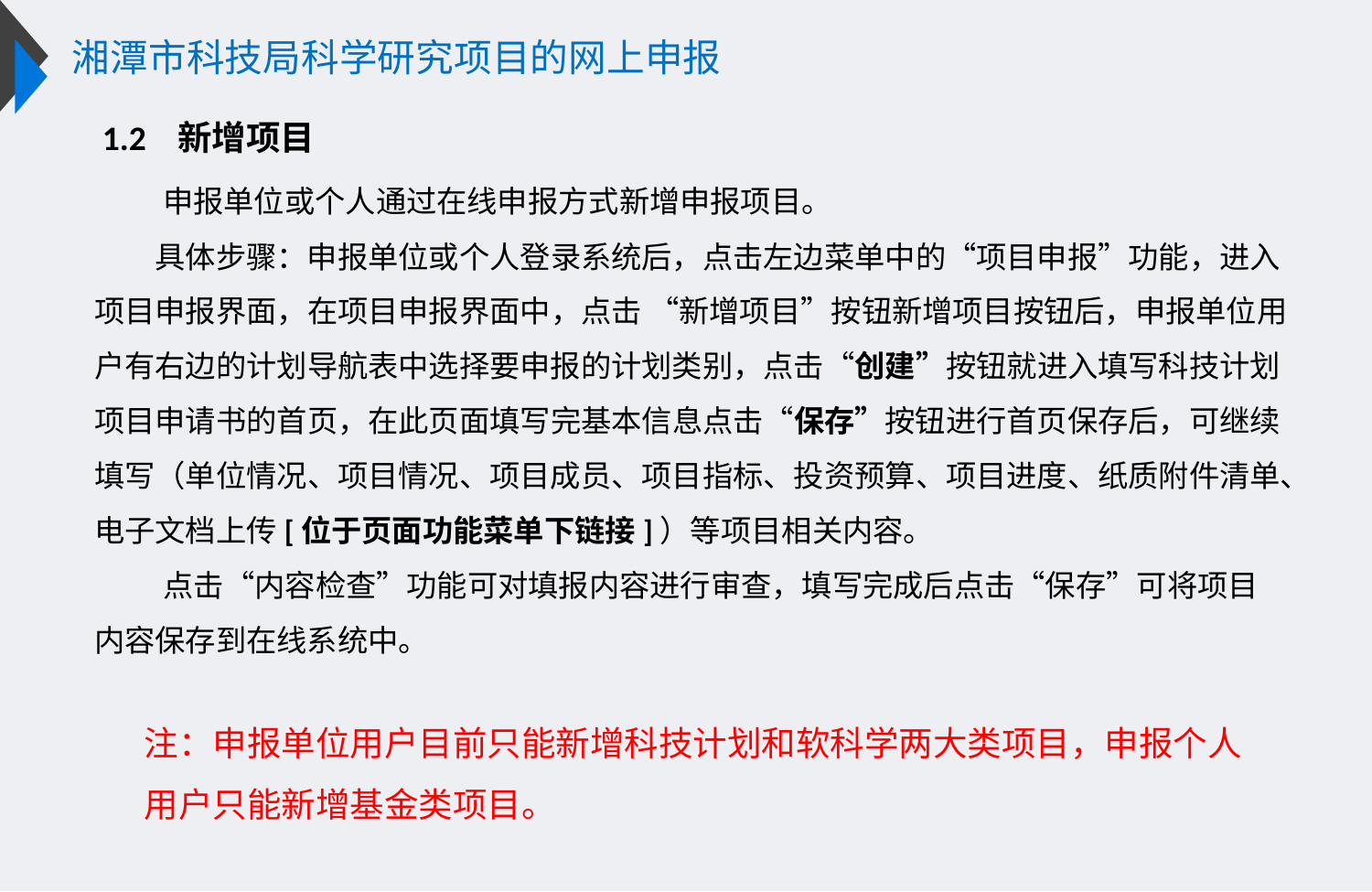

湘潭市科技局科学研究项目的网上申报

 1.2   新增项目
　　申报单位或个人通过在线申报方式新增申报项目。
　　具体步骤：申报单位或个人登录系统后，点击左边菜单中的“项目申报”功能，进入项目申报界面，在项目申报界面中，点击 “新增项目”按钮新增项目按钮后，申报单位用户有右边的计划导航表中选择要申报的计划类别，点击“创建”按钮就进入填写科技计划项目申请书的首页，在此页面填写完基本信息点击“保存”按钮进行首页保存后，可继续填写（单位情况、项目情况、项目成员、项目指标、投资预算、项目进度、纸质附件清单、电子文档上传[位于页面功能菜单下链接]）等项目相关内容。
         点击“内容检查”功能可对填报内容进行审查，填写完成后点击“保存”可将项目内容保存到在线系统中。
注：申报单位用户目前只能新增科技计划和软科学两大类项目，申报个人用户只能新增基金类项目。